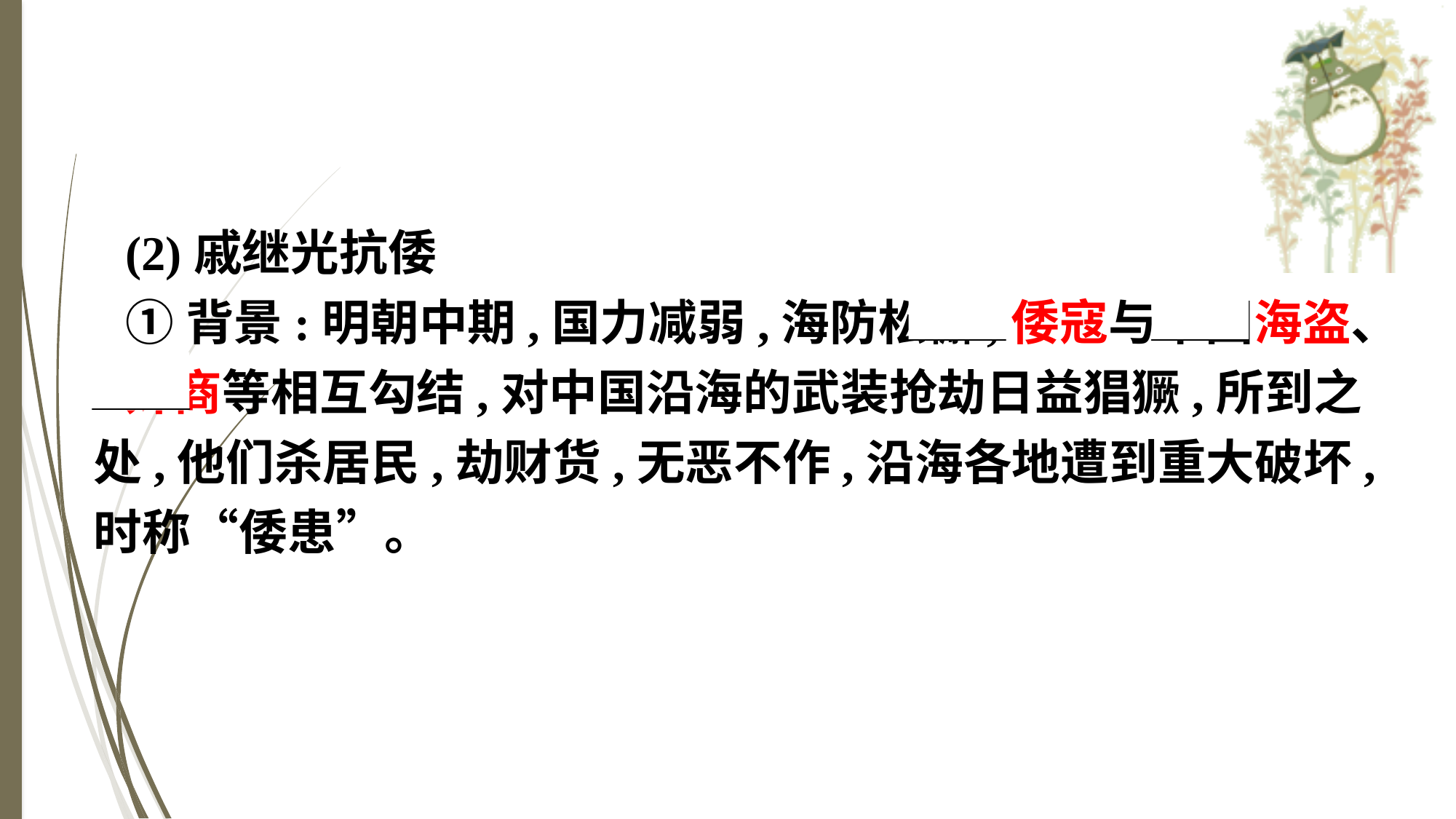

(2)戚继光抗倭
①背景:明朝中期,国力减弱,海防松懈,倭寇与中国海盗、
奸商等相互勾结,对中国沿海的武装抢劫日益猖獗,所到之处,他们杀居民,劫财货,无恶不作,沿海各地遭到重大破坏,时称“倭患”。